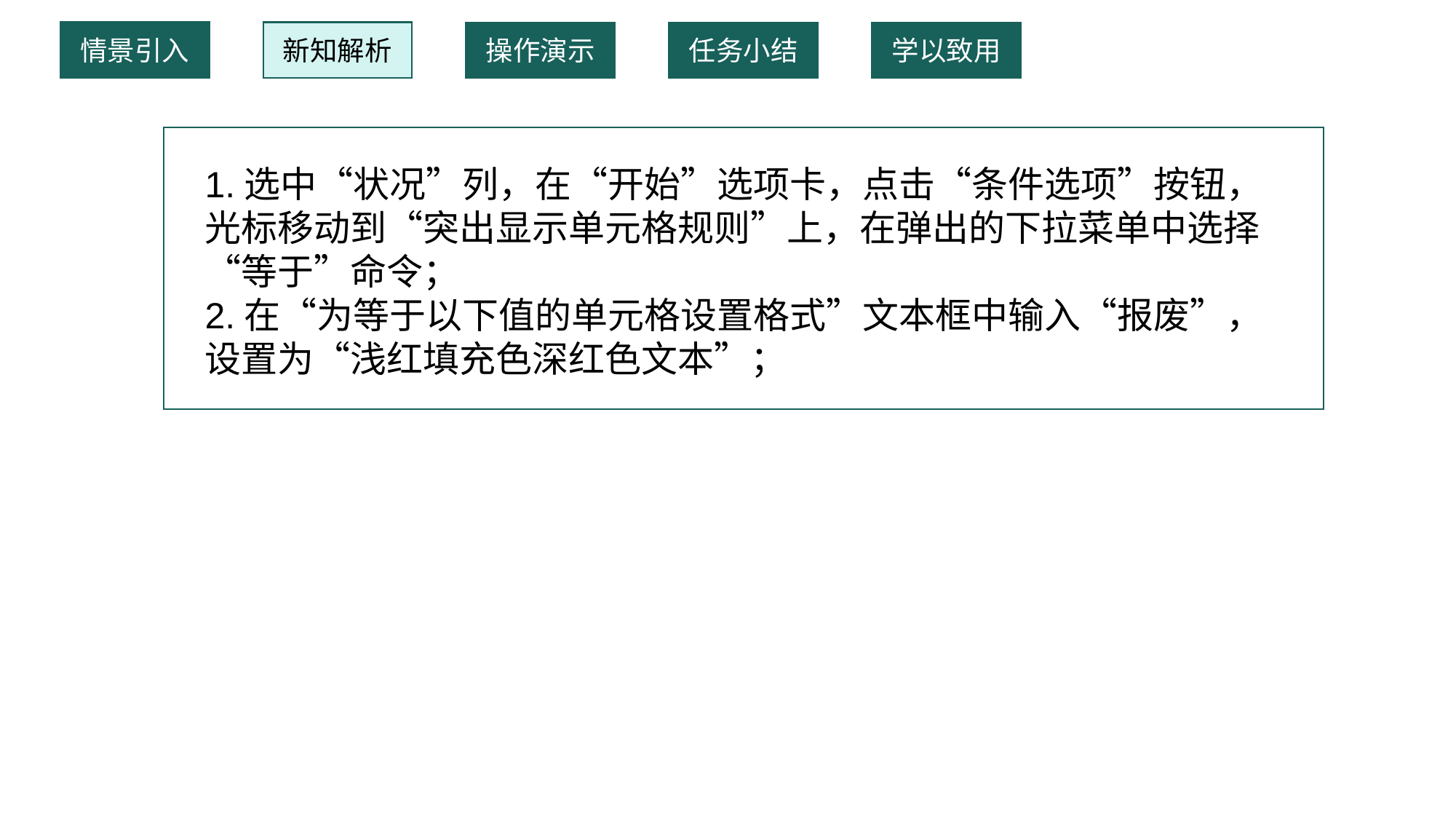

情景引入
新知解析
操作演示
任务小结
学以致用

1.选中“状况”列，在“开始”选项卡，点击“条件选项”按钮，光标移动到“突出显示单元格规则”上，在弹出的下拉菜单中选择“等于”命令；
2.在“为等于以下值的单元格设置格式”文本框中输入“报废”，设置为“浅红填充色深红色文本”；